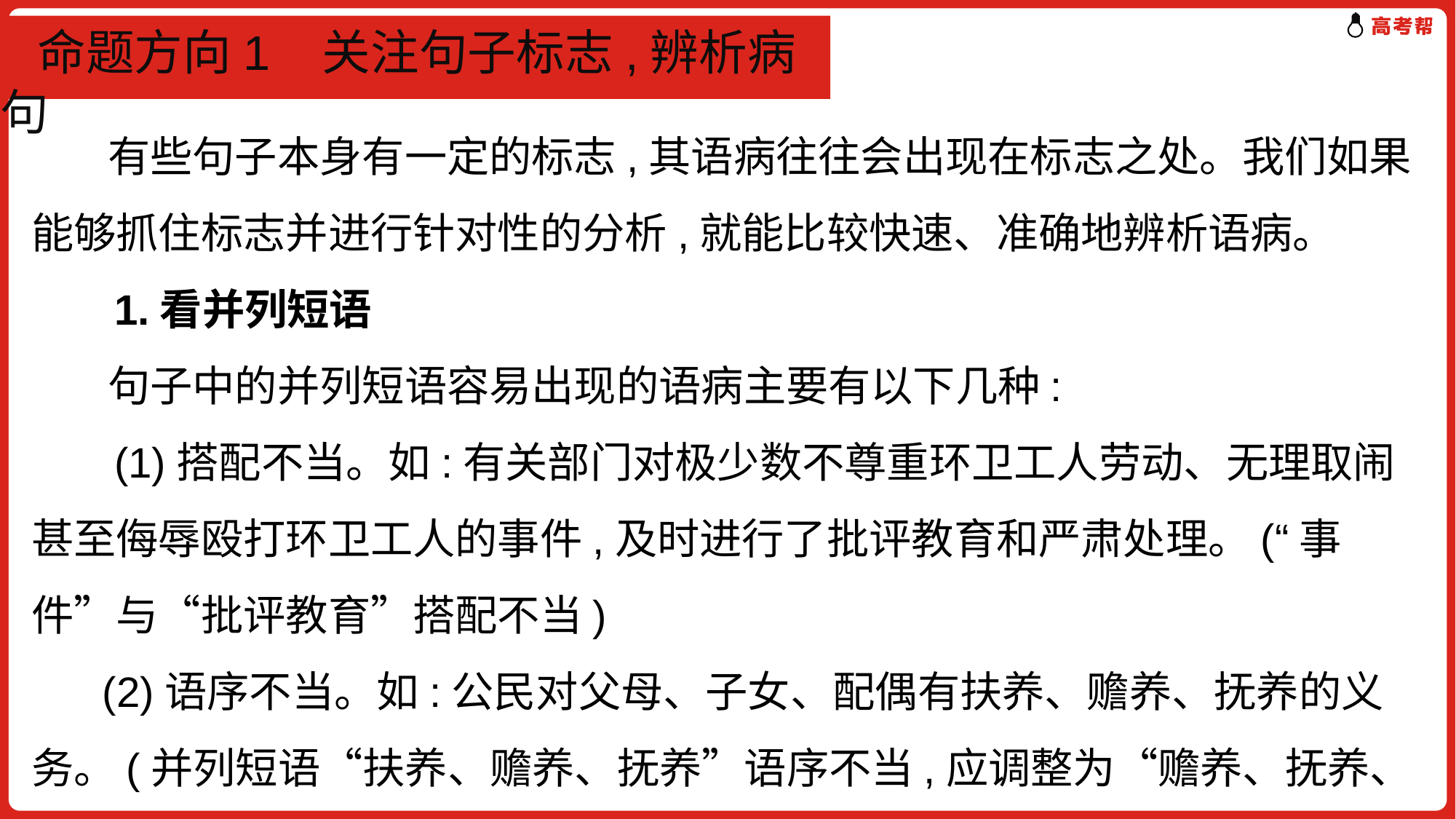

# 命题方向1   关注句子标志,辨析病句
       有些句子本身有一定的标志,其语病往往会出现在标志之处。我们如果能够抓住标志并进行针对性的分析,就能比较快速、准确地辨析语病。
       1.看并列短语
       句子中的并列短语容易出现的语病主要有以下几种:
       (1)搭配不当。如:有关部门对极少数不尊重环卫工人劳动、无理取闹甚至侮辱殴打环卫工人的事件,及时进行了批评教育和严肃处理。(“事件”与“批评教育”搭配不当)
      (2)语序不当。如:公民对父母、子女、配偶有扶养、赡养、抚养的义务。(并列短语“扶养、赡养、抚养”语序不当,应调整为“赡养、抚养、扶养”)